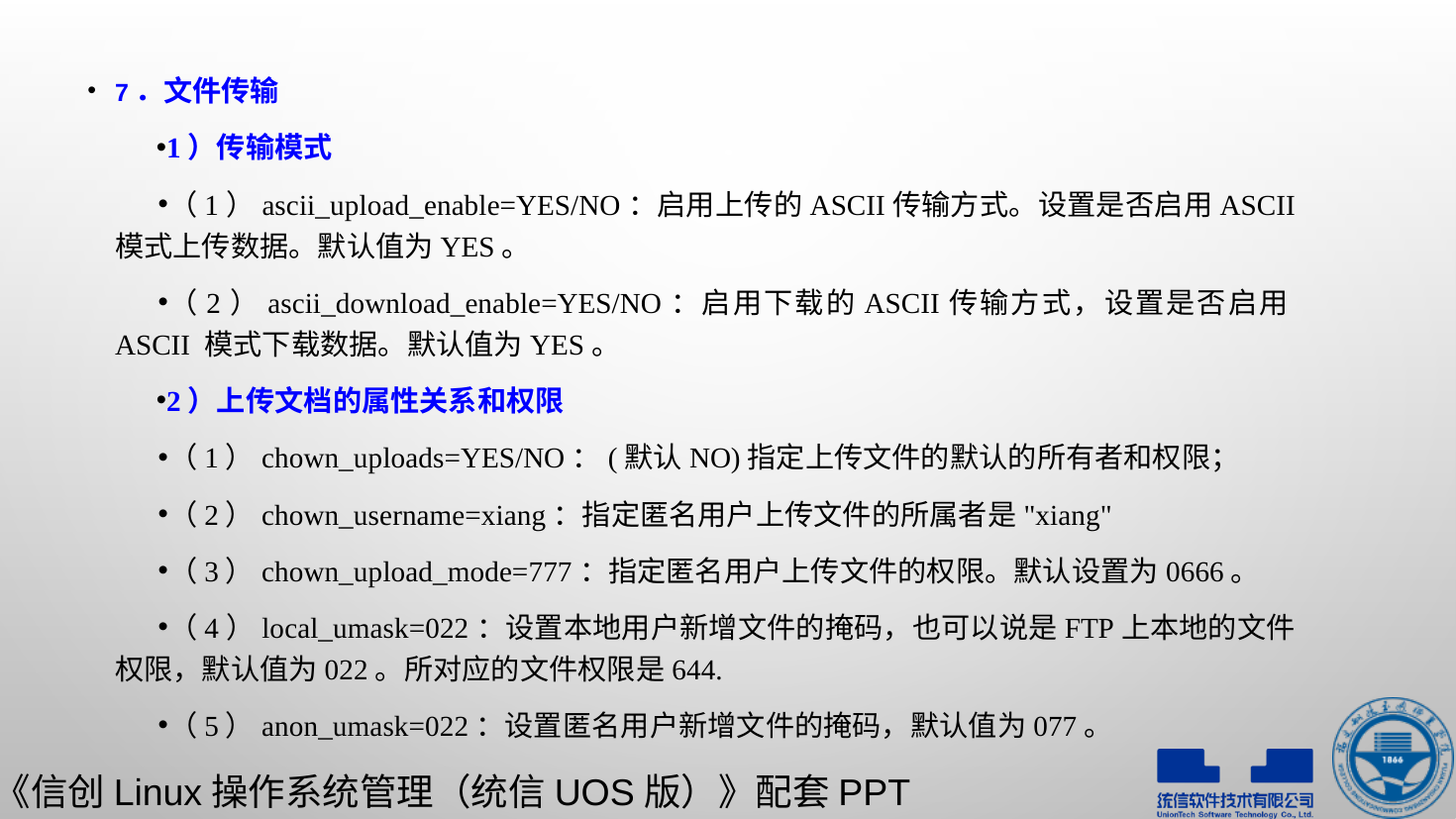

7．文件传输
1）传输模式
（1）ascii_upload_enable=YES/NO：启用上传的ASCII传输方式。设置是否启用ASCII 模式上传数据。默认值为YES。
（2）ascii_download_enable=YES/NO：启用下载的ASCII传输方式，设置是否启用ASCII 模式下载数据。默认值为YES。
2）上传文档的属性关系和权限
（1）chown_uploads=YES/NO：(默认NO)指定上传文件的默认的所有者和权限；
（2）chown_username=xiang：指定匿名用户上传文件的所属者是"xiang"
（3）chown_upload_mode=777：指定匿名用户上传文件的权限。默认设置为0666。
（4）local_umask=022：设置本地用户新增文件的掩码，也可以说是FTP上本地的文件权限，默认值为022。所对应的文件权限是644.
（5）anon_umask=022：设置匿名用户新增文件的掩码，默认值为077。